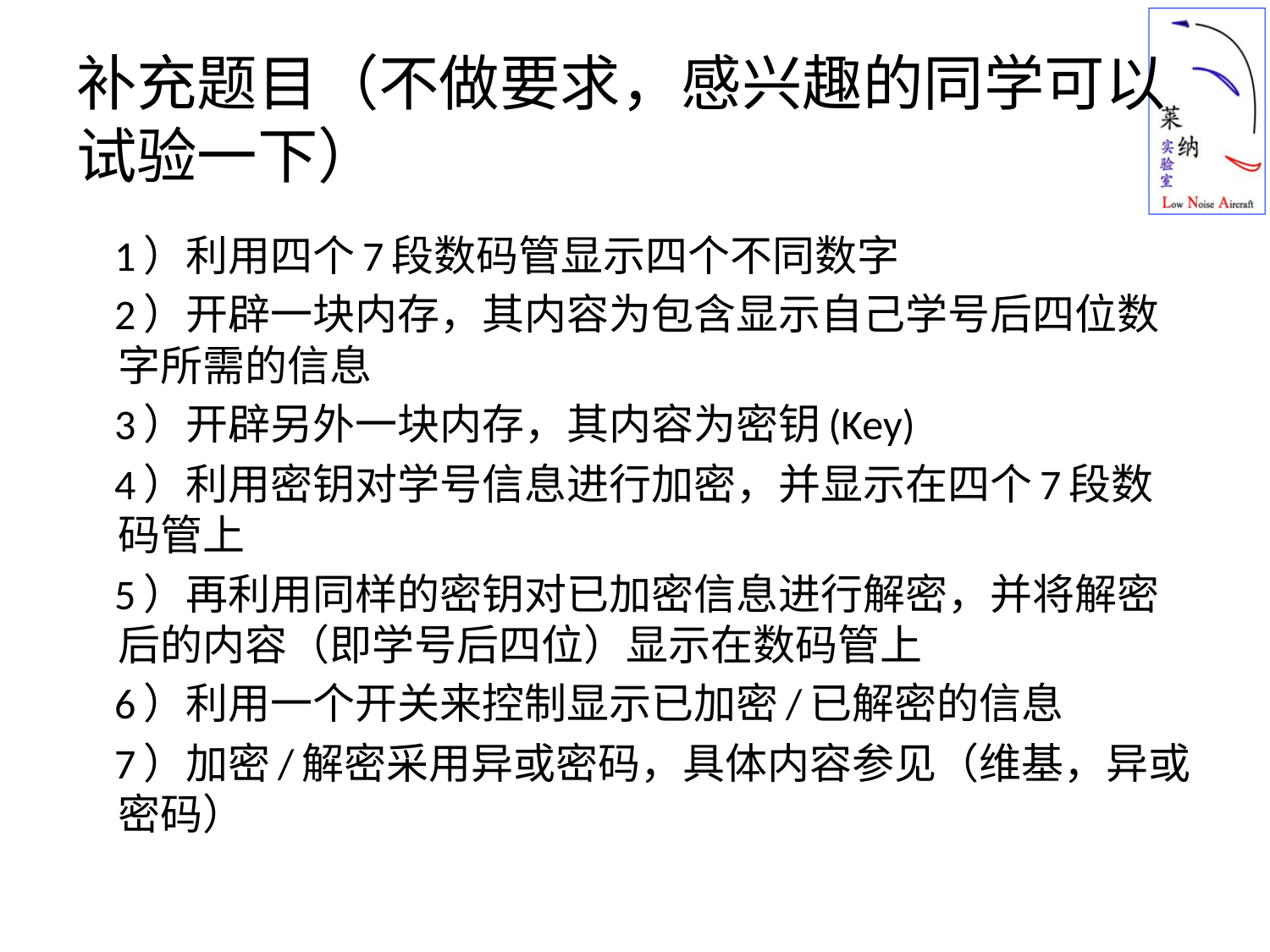

# 补充题目（不做要求，感兴趣的同学可以试验一下）
    1）利用四个7段数码管显示四个不同数字
    2）开辟一块内存，其内容为包含显示自己学号后四位数字所需的信息
    3）开辟另外一块内存，其内容为密钥(Key)
    4）利用密钥对学号信息进行加密，并显示在四个7段数码管上
    5）再利用同样的密钥对已加密信息进行解密，并将解密后的内容（即学号后四位）显示在数码管上
    6）利用一个开关来控制显示已加密/已解密的信息
    7）加密/解密采用异或密码，具体内容参见（维基，异或密码）